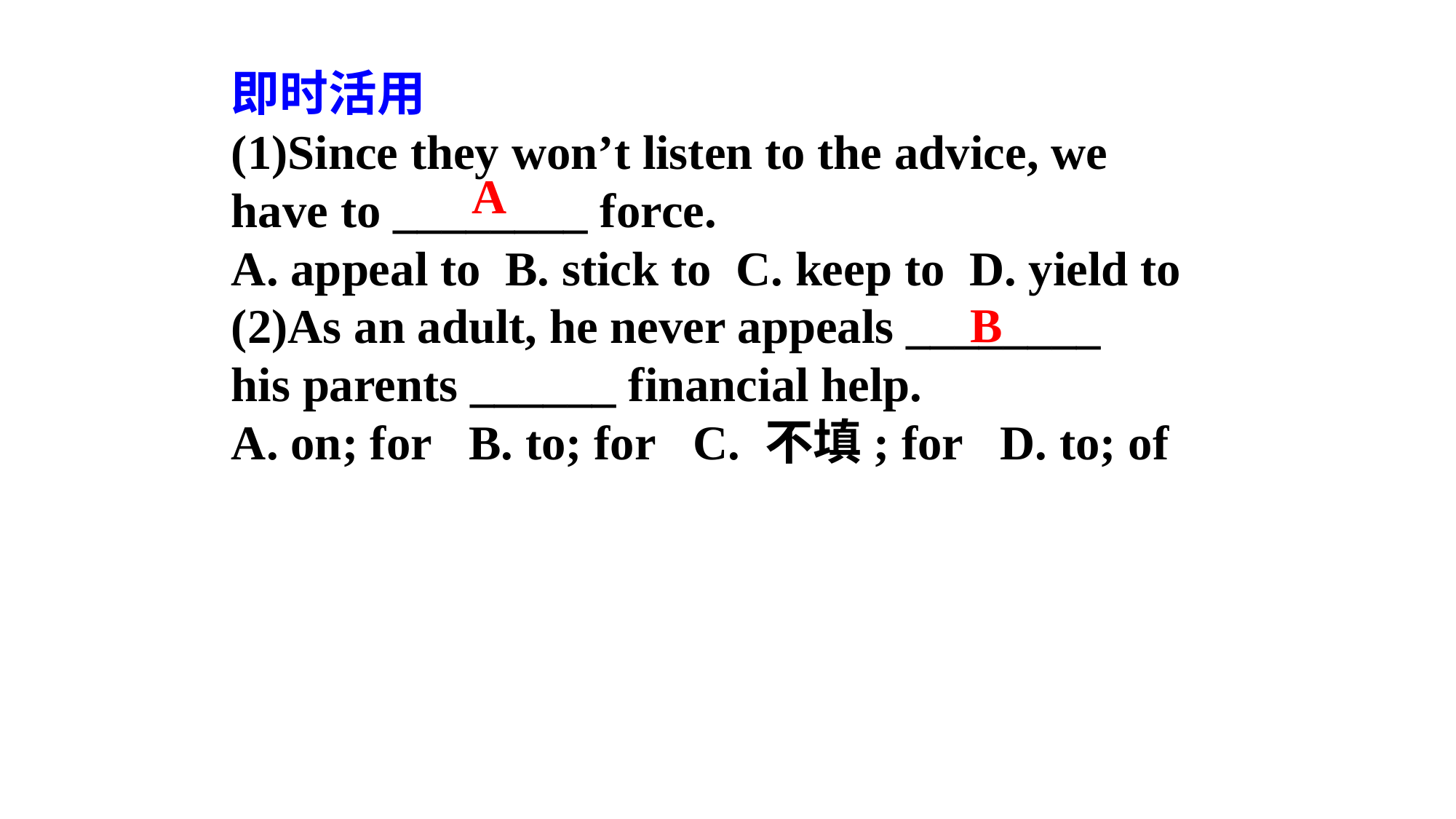

即时活用
(1)Since they won’t listen to the advice, we
have to ________ force.
A. appeal to  B. stick to  C. keep to  D. yield to
(2)As an adult, he never appeals ________
his parents ______ financial help.
A. on; for   B. to; for   C. 不填; for   D. to; of
A
B